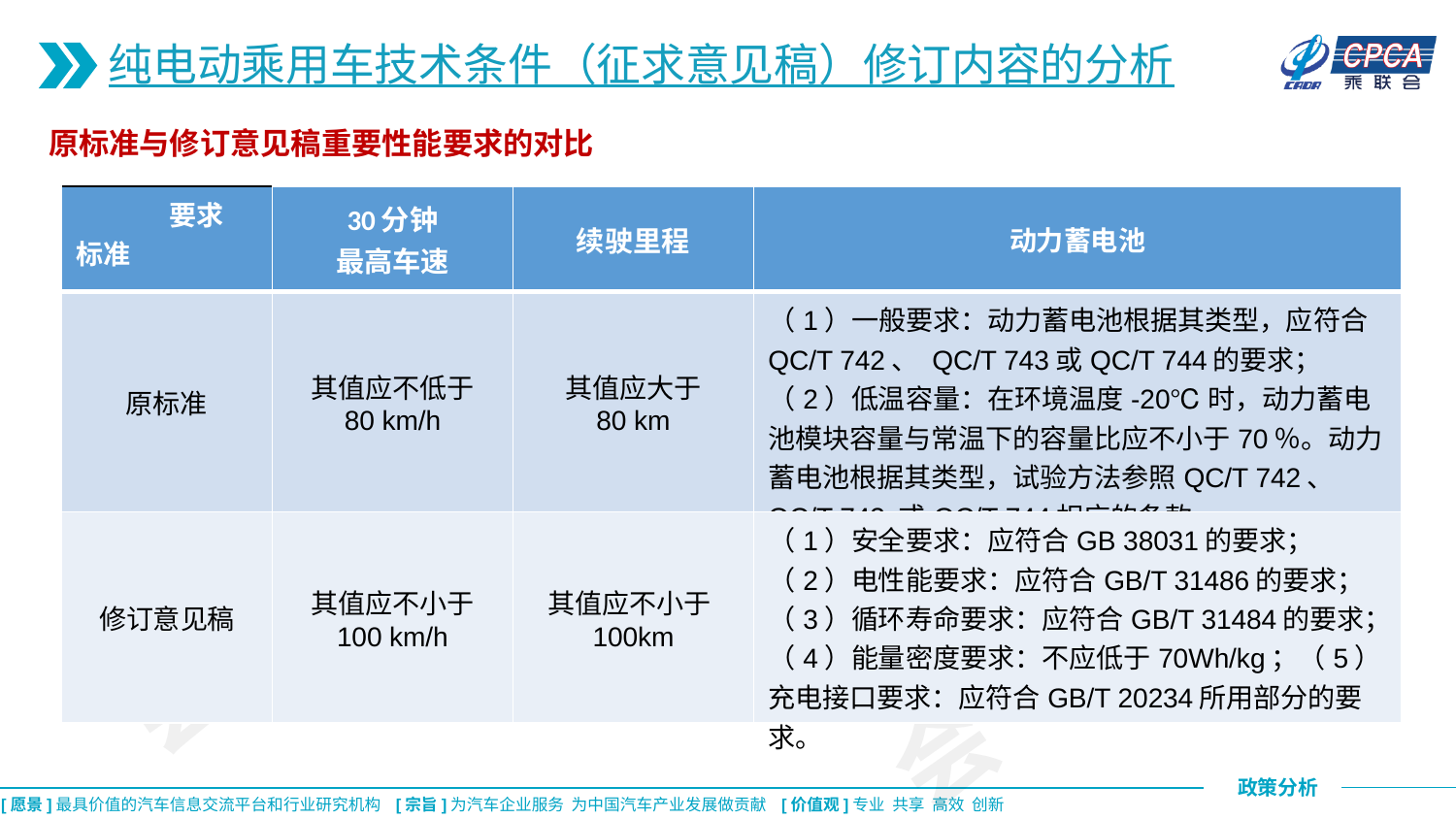

纯电动乘用车技术条件（征求意见稿）修订内容的分析
原标准与修订意见稿重要性能要求的对比
| 要求 标准 | 30分钟 最高车速 | 续驶里程 | 动力蓄电池 |
| --- | --- | --- | --- |
| 原标准 | 其值应不低于 80 km/h | 其值应大于 80 km | （1）一般要求：动力蓄电池根据其类型，应符合QC/T 742、 QC/T 743或QC/T 744的要求；（2）低温容量：在环境温度-20℃时，动力蓄电池模块容量与常温下的容量比应不小于70％。动力蓄电池根据其类型，试验方法参照QC/T 742、 QC/T 743 或QC/T 744相应的条款。 |
| 修订意见稿 | 其值应不小于 100 km/h | 其值应不小于100km | （1）安全要求：应符合GB 38031的要求；（2）电性能要求：应符合GB/T 31486的要求；（3）循环寿命要求：应符合GB/T 31484的要求；（4）能量密度要求：不应低于70Wh/kg；（5）充电接口要求：应符合GB/T 20234所用部分的要求。 |
CPCA乘联会
CPCA乘联会